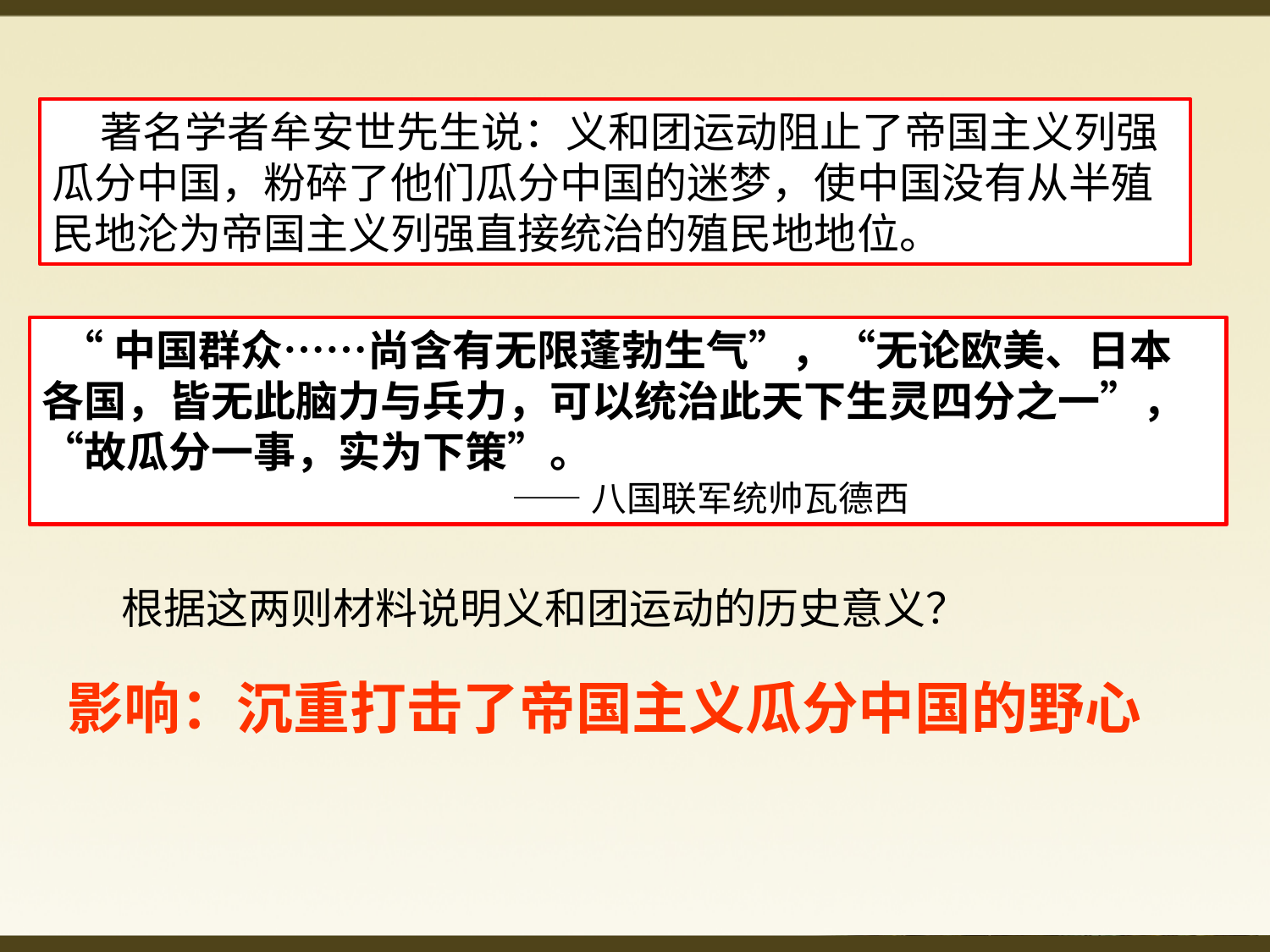

著名学者牟安世先生说：义和团运动阻止了帝国主义列强瓜分中国，粉碎了他们瓜分中国的迷梦，使中国没有从半殖民地沦为帝国主义列强直接统治的殖民地地位。
  “中国群众……尚含有无限蓬勃生气”，“无论欧美、日本各国，皆无此脑力与兵力，可以统治此天下生灵四分之一”，“故瓜分一事，实为下策”。
                                                            ——八国联军统帅瓦德西
根据这两则材料说明义和团运动的历史意义？
影响：沉重打击了帝国主义瓜分中国的野心